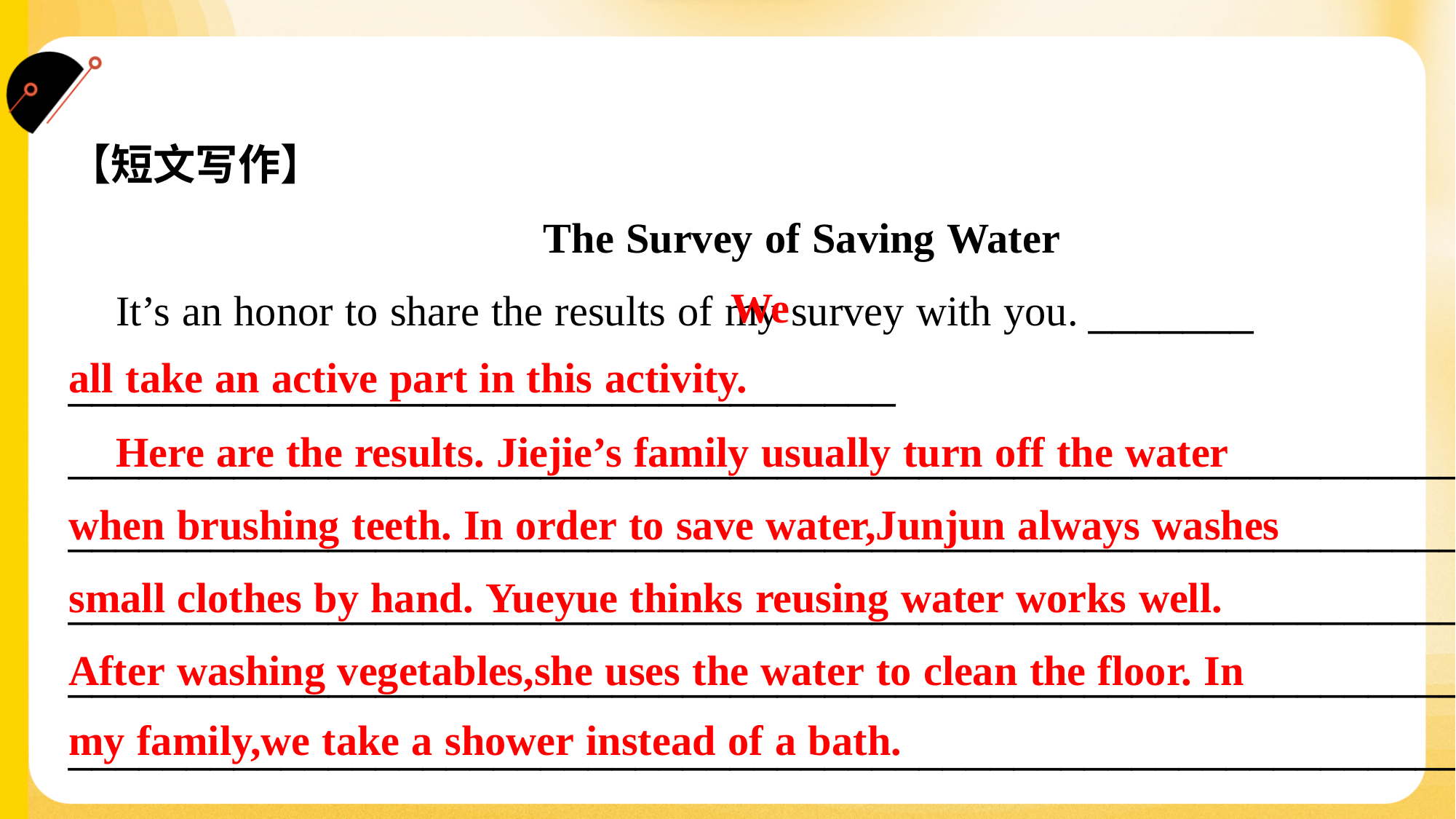

【短文写作】
The Survey of Saving Water
    It’s an honor to share the results of my survey with you. _______
___________________________________
______________________________________________________________
______________________________________________________________
______________________________________________________________
______________________________________________________________
______________________________________________________________

                                                        We
all take an active part in this activity.
    Here are the results. Jiejie’s family usually turn off the water
when brushing teeth. In order to save water,Junjun always washes
small clothes by hand. Yueyue thinks reusing water works well.
After washing vegetables,she uses the water to clean the floor. In
my family,we take a shower instead of a bath.